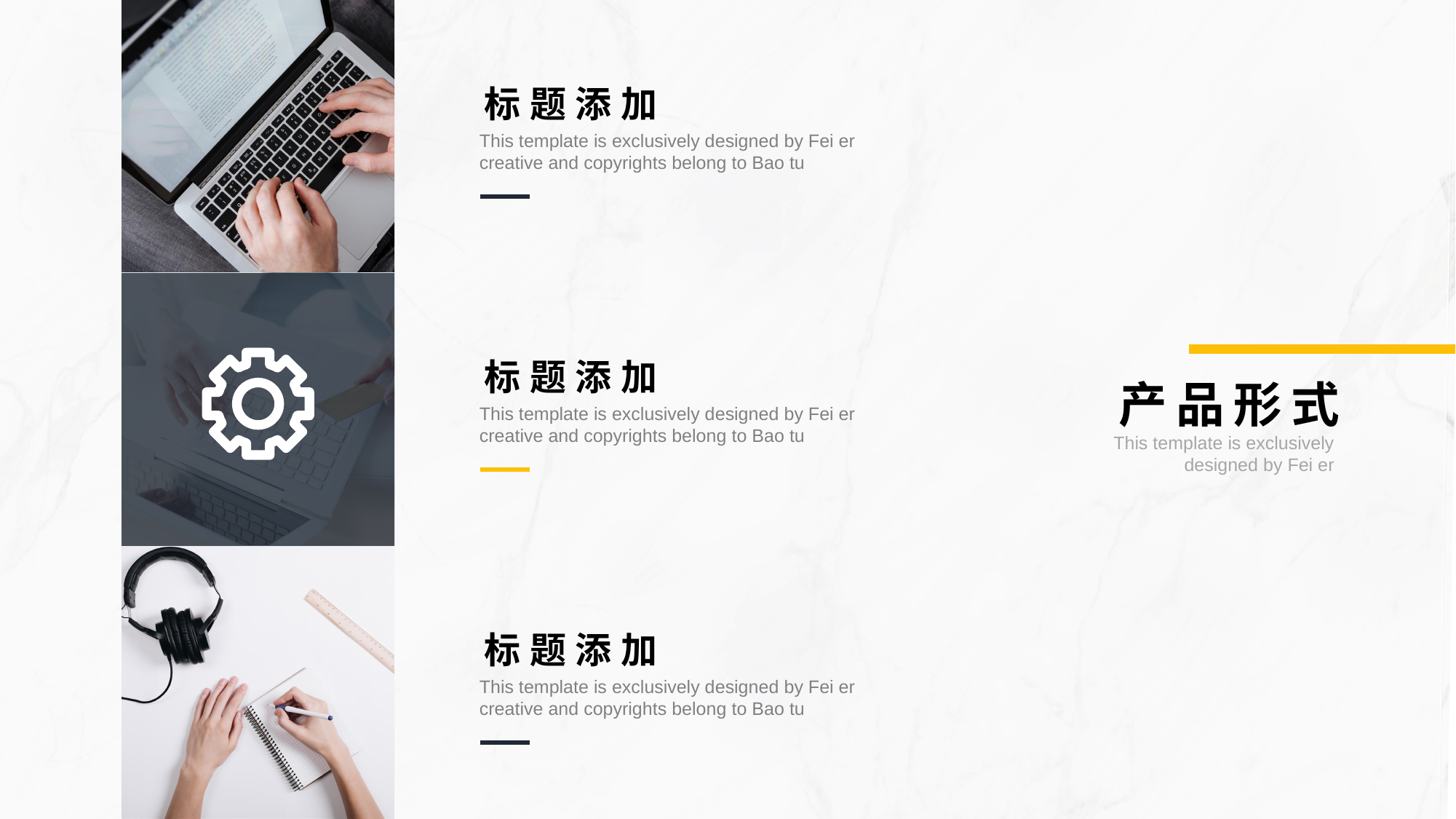

标题添加
This template is exclusively designed by Fei er creative and copyrights belong to Bao tu

标题添加
This template is exclusively designed by Fei er creative and copyrights belong to Bao tu
产品形式
This template is exclusively designed by Fei er

标题添加
This template is exclusively designed by Fei er creative and copyrights belong to Bao tu